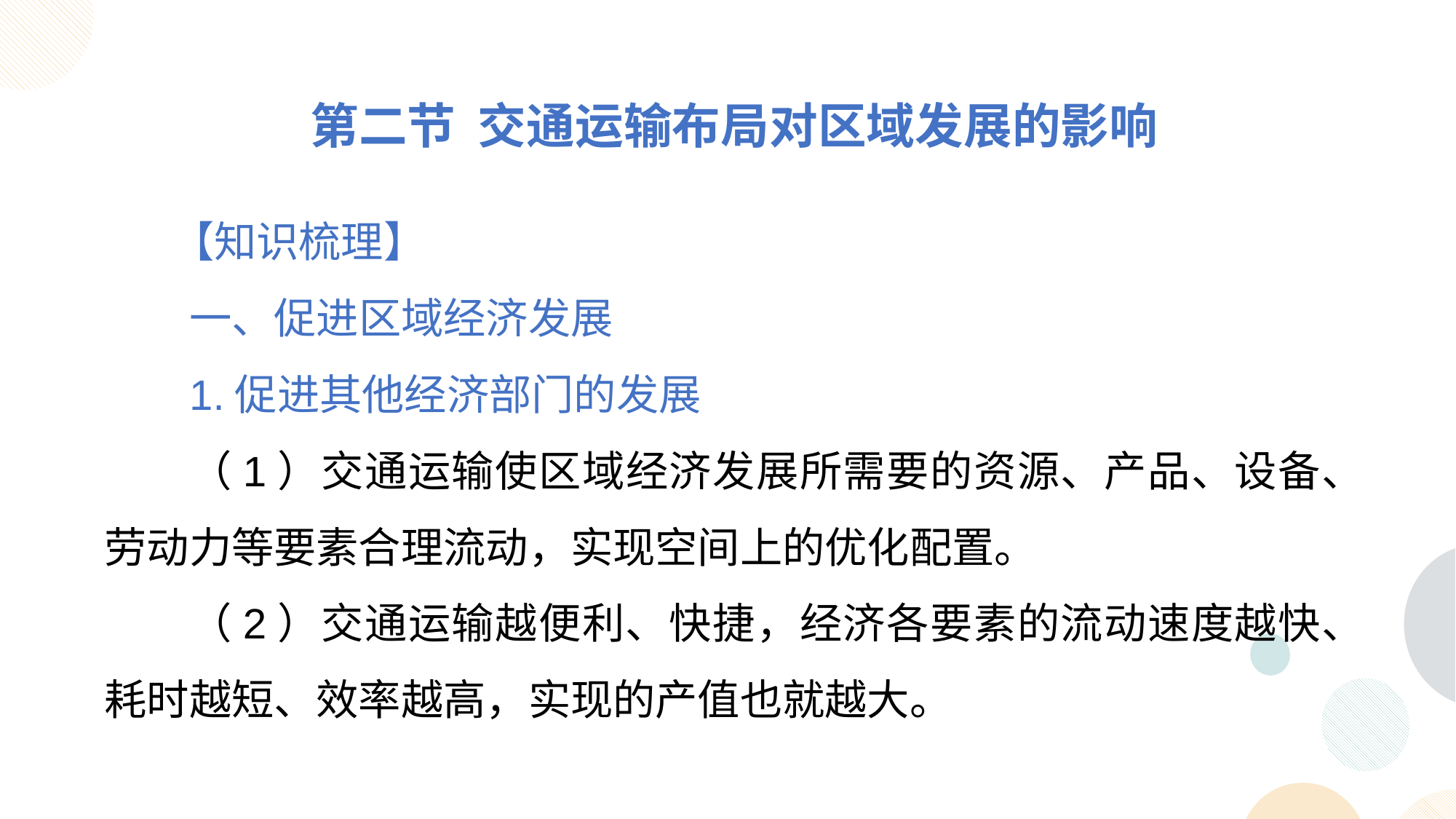

第二节  交通运输布局对区域发展的影响
 【知识梳理】
一、促进区域经济发展
1.促进其他经济部门的发展
（1）交通运输使区域经济发展所需要的资源、产品、设备、劳动力等要素合理流动，实现空间上的优化配置。
（2）交通运输越便利、快捷，经济各要素的流动速度越快、耗时越短、效率越高，实现的产值也就越大。